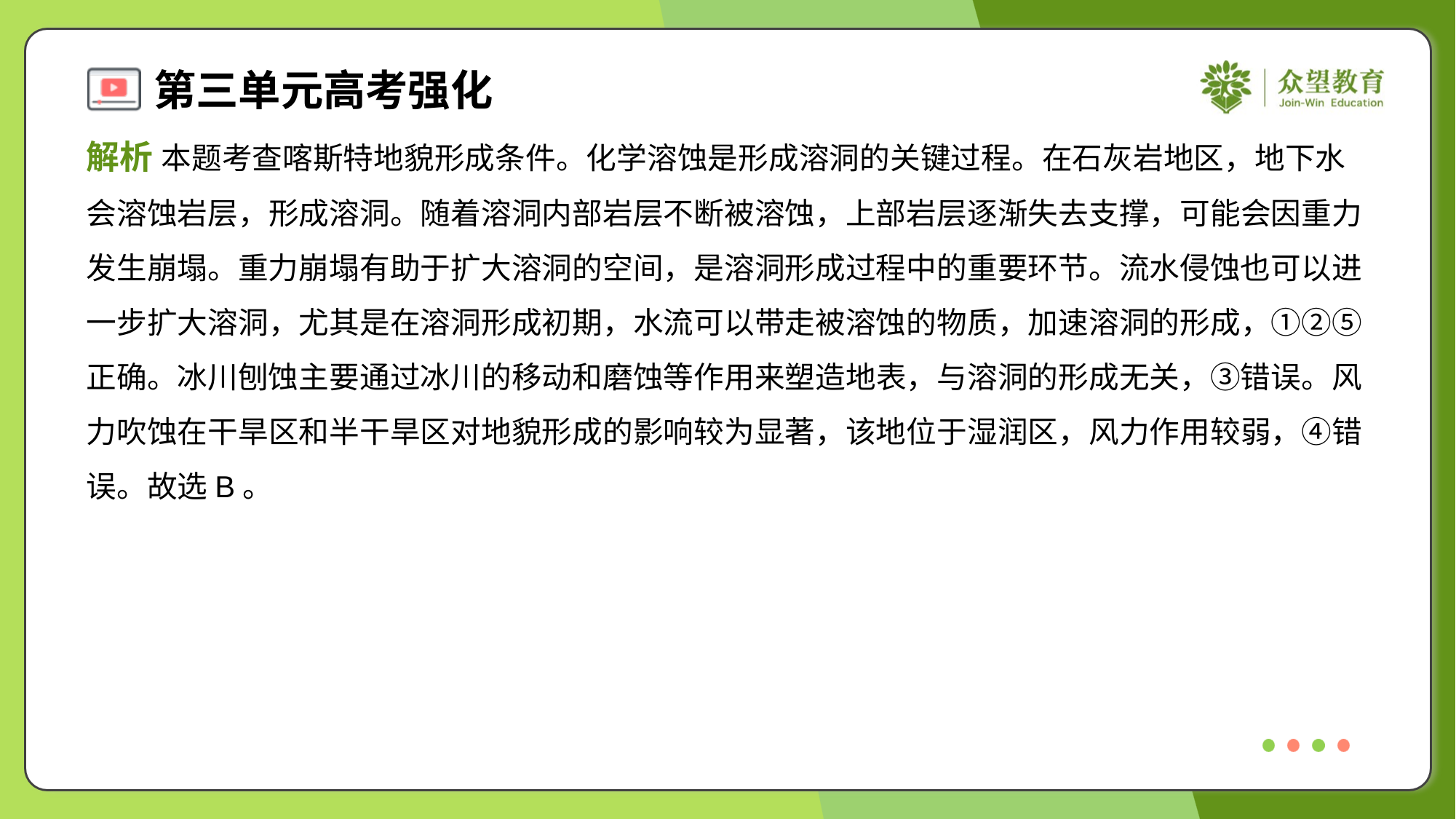

解析 本题考查喀斯特地貌形成条件。化学溶蚀是形成溶洞的关键过程。在石灰岩地区，地下水
会溶蚀岩层，形成溶洞。随着溶洞内部岩层不断被溶蚀，上部岩层逐渐失去支撑，可能会因重力
发生崩塌。重力崩塌有助于扩大溶洞的空间，是溶洞形成过程中的重要环节。流水侵蚀也可以进
一步扩大溶洞，尤其是在溶洞形成初期，水流可以带走被溶蚀的物质，加速溶洞的形成，①②⑤
正确。冰川刨蚀主要通过冰川的移动和磨蚀等作用来塑造地表，与溶洞的形成无关，③错误。风
力吹蚀在干旱区和半干旱区对地貌形成的影响较为显著，该地位于湿润区，风力作用较弱，④错
误。故选B。